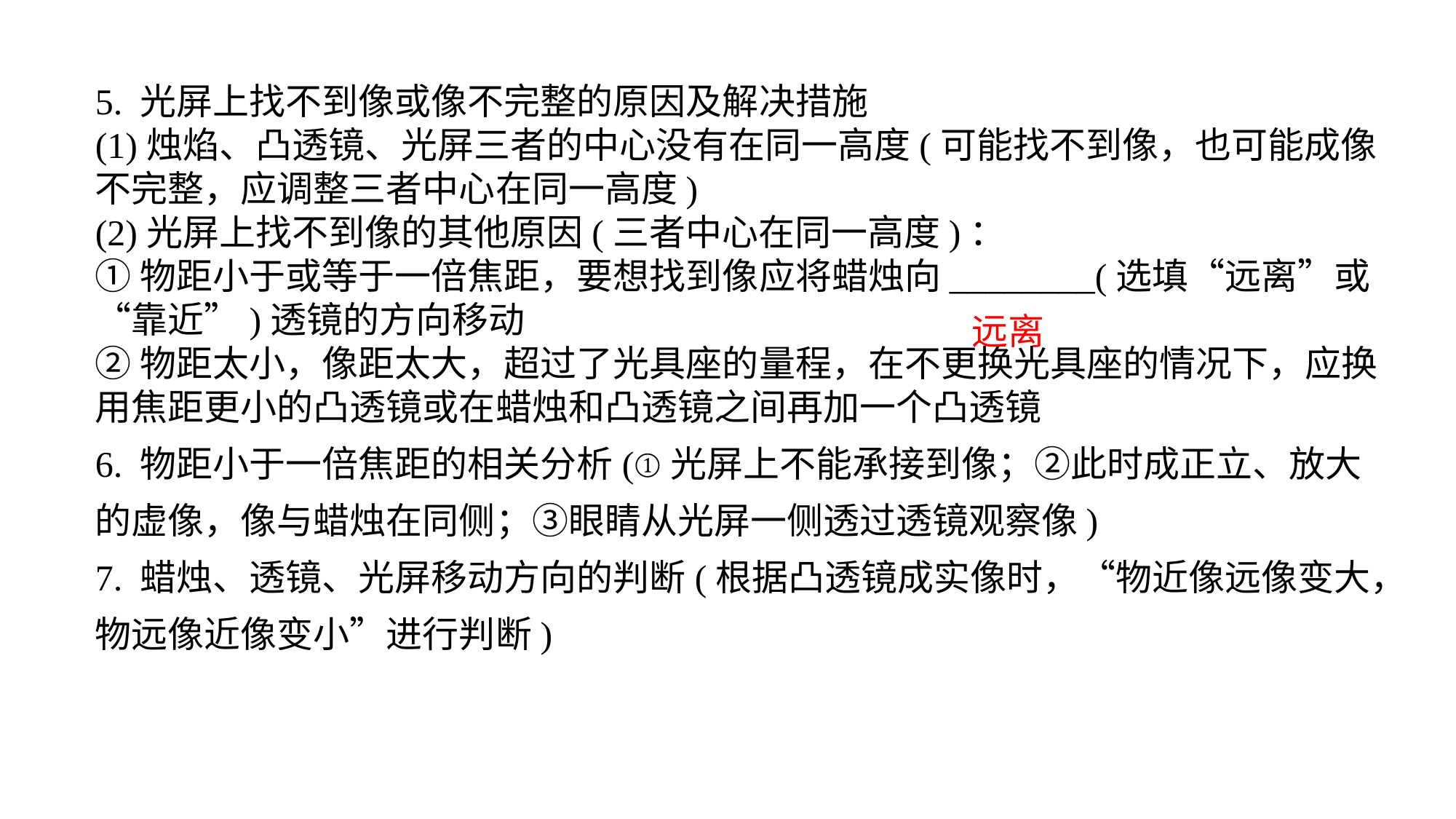

5. 光屏上找不到像或像不完整的原因及解决措施(1)烛焰、凸透镜、光屏三者的中心没有在同一高度(可能找不到像，也可能成像不完整，应调整三者中心在同一高度) (2)光屏上找不到像的其他原因(三者中心在同一高度)：①物距小于或等于一倍焦距，要想找到像应将蜡烛向________(选填“远离”或“靠近”)透镜的方向移动②物距太小，像距太大，超过了光具座的量程，在不更换光具座的情况下，应换用焦距更小的凸透镜或在蜡烛和凸透镜之间再加一个凸透镜6. 物距小于一倍焦距的相关分析(①光屏上不能承接到像；②此时成正立、放大的虚像，像与蜡烛在同侧；③眼睛从光屏一侧透过透镜观察像)
7. 蜡烛、透镜、光屏移动方向的判断(根据凸透镜成实像时，“物近像远像变大，物远像近像变小”进行判断)
远离